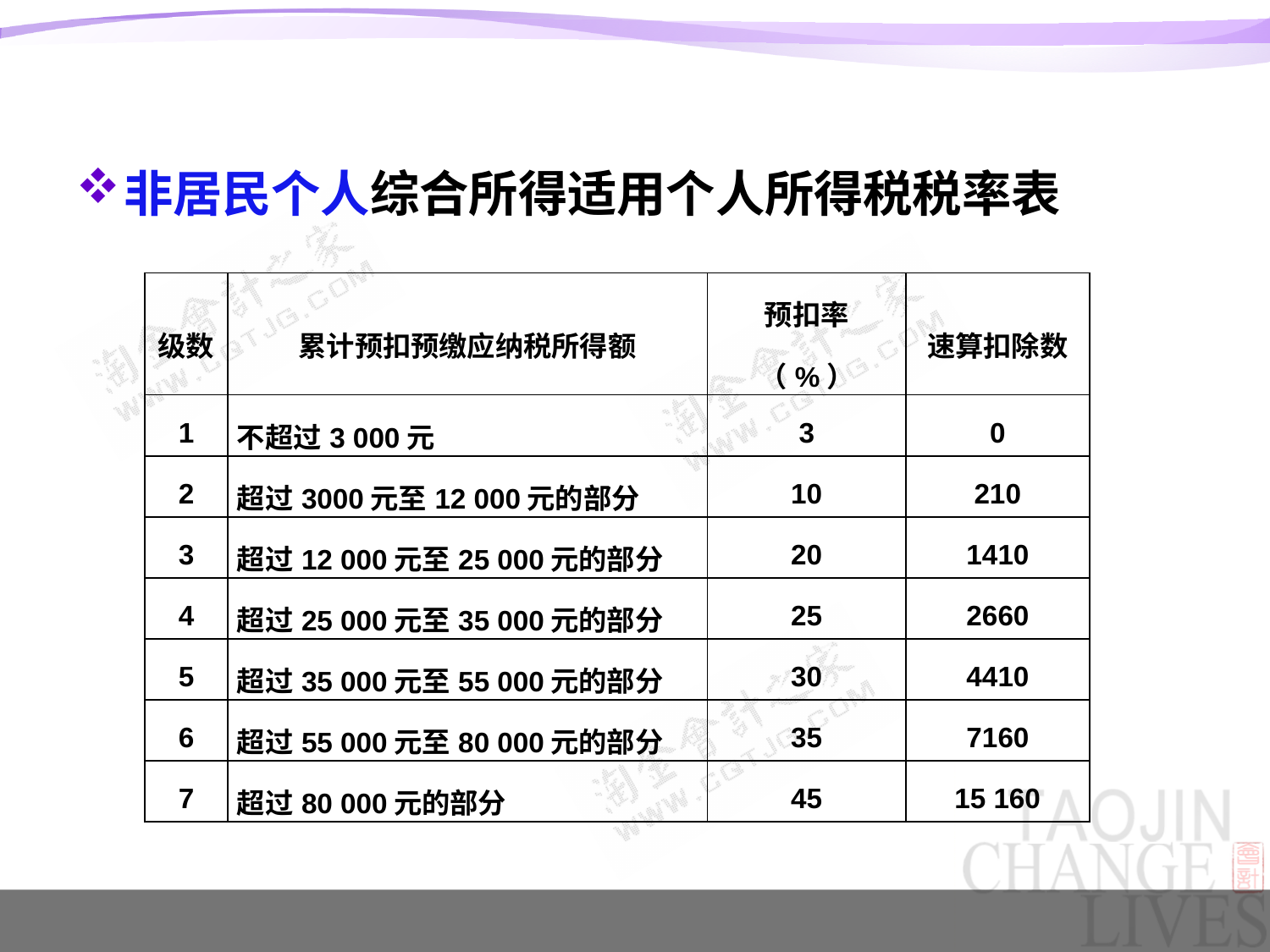

#
非居民个人综合所得适用个人所得税税率表

| 级数 | 累计预扣预缴应纳税所得额 | 预扣率（%） | 速算扣除数 |
| --- | --- | --- | --- |
| 1 | 不超过3 000元 | 3 | 0 |
| 2 | 超过3000元至12 000元的部分 | 10 | 210 |
| 3 | 超过12 000元至25 000元的部分 | 20 | 1410 |
| 4 | 超过25 000元至35 000元的部分 | 25 | 2660 |
| 5 | 超过35 000元至55 000元的部分 | 30 | 4410 |
| 6 | 超过55 000元至80 000元的部分 | 35 | 7160 |
| 7 | 超过80 000元的部分 | 45 | 15 160 |